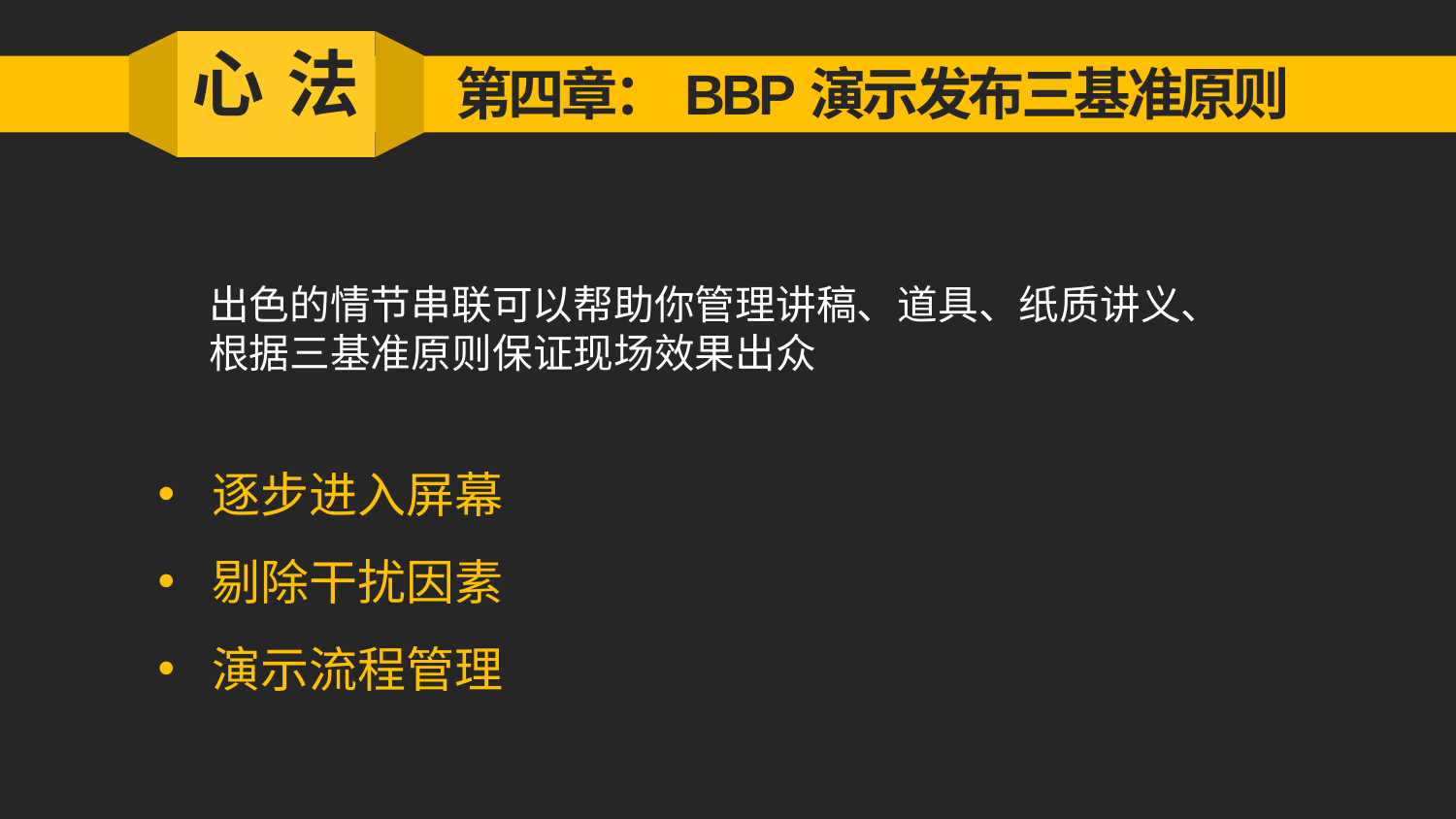

心  法

第四章：BBP演示发布三基准原则

出色的情节串联可以帮助你管理讲稿、道具、纸质讲义、
根据三基准原则保证现场效果出众
逐步进入屏幕
剔除干扰因素
演示流程管理